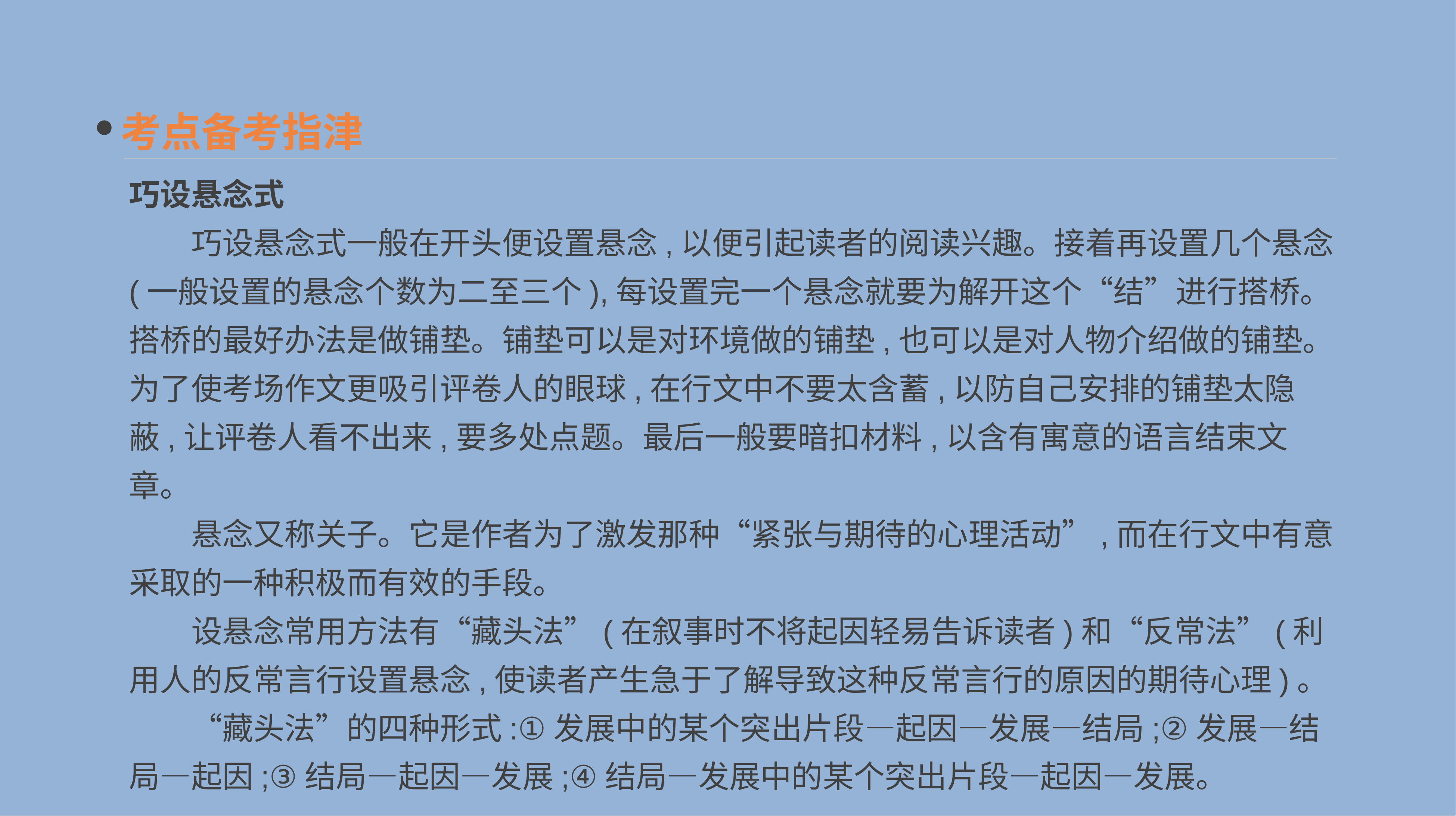

考点备考指津

巧设悬念式
　　巧设悬念式一般在开头便设置悬念,以便引起读者的阅读兴趣。接着再设置几个悬念(一般设置的悬念个数为二至三个),每设置完一个悬念就要为解开这个“结”进行搭桥。搭桥的最好办法是做铺垫。铺垫可以是对环境做的铺垫,也可以是对人物介绍做的铺垫。为了使考场作文更吸引评卷人的眼球,在行文中不要太含蓄,以防自己安排的铺垫太隐蔽,让评卷人看不出来,要多处点题。最后一般要暗扣材料,以含有寓意的语言结束文章。
　　悬念又称关子。它是作者为了激发那种“紧张与期待的心理活动”,而在行文中有意采取的一种积极而有效的手段。
　　设悬念常用方法有“藏头法”(在叙事时不将起因轻易告诉读者)和“反常法”(利用人的反常言行设置悬念,使读者产生急于了解导致这种反常言行的原因的期待心理)。
　　“藏头法”的四种形式:①发展中的某个突出片段—起因—发展—结局;②发展—结局—起因;③结局—起因—发展;④结局—发展中的某个突出片段—起因—发展。